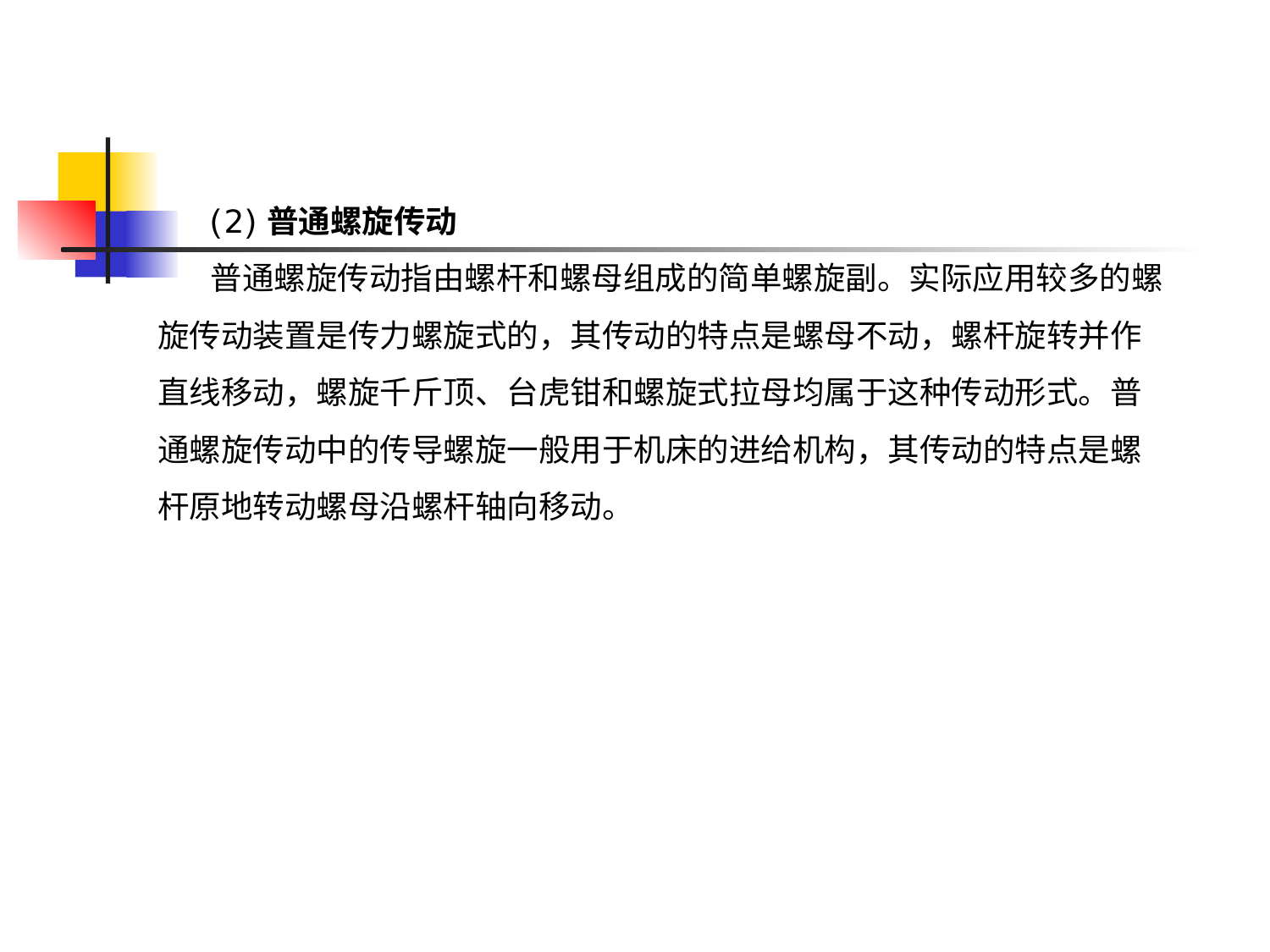

(2)普通螺旋传动
普通螺旋传动指由螺杆和螺母组成的简单螺旋副。实际应用较多的螺旋传动装置是传力螺旋式的，其传动的特点是螺母不动，螺杆旋转并作直线移动，螺旋千斤顶、台虎钳和螺旋式拉母均属于这种传动形式。普通螺旋传动中的传导螺旋一般用于机床的进给机构，其传动的特点是螺杆原地转动螺母沿螺杆轴向移动。